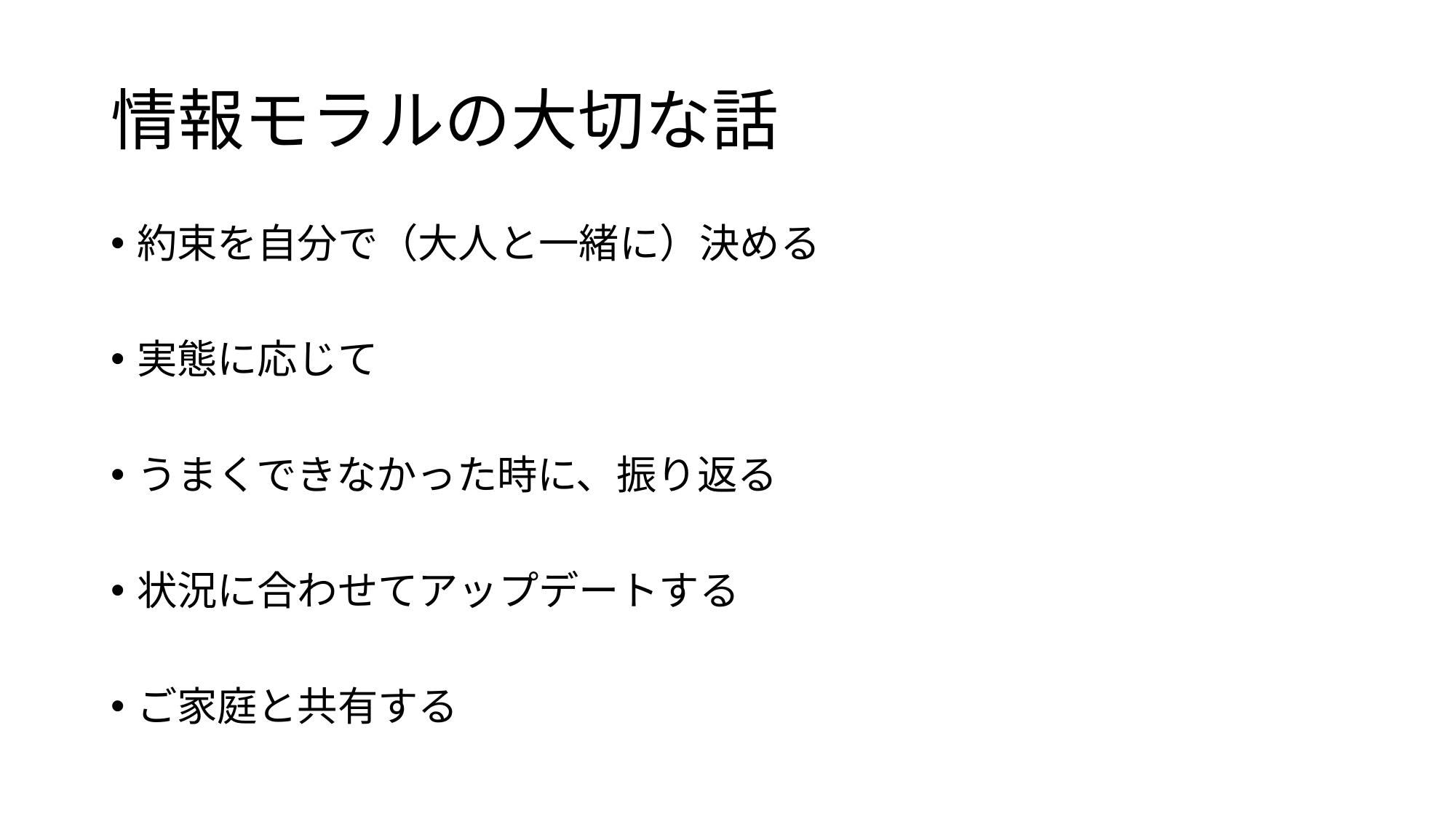

# 情報モラルの大切な話
約束を自分で（大人と一緒に）決める

実態に応じて

うまくできなかった時に、振り返る

状況に合わせてアップデートする

ご家庭と共有する